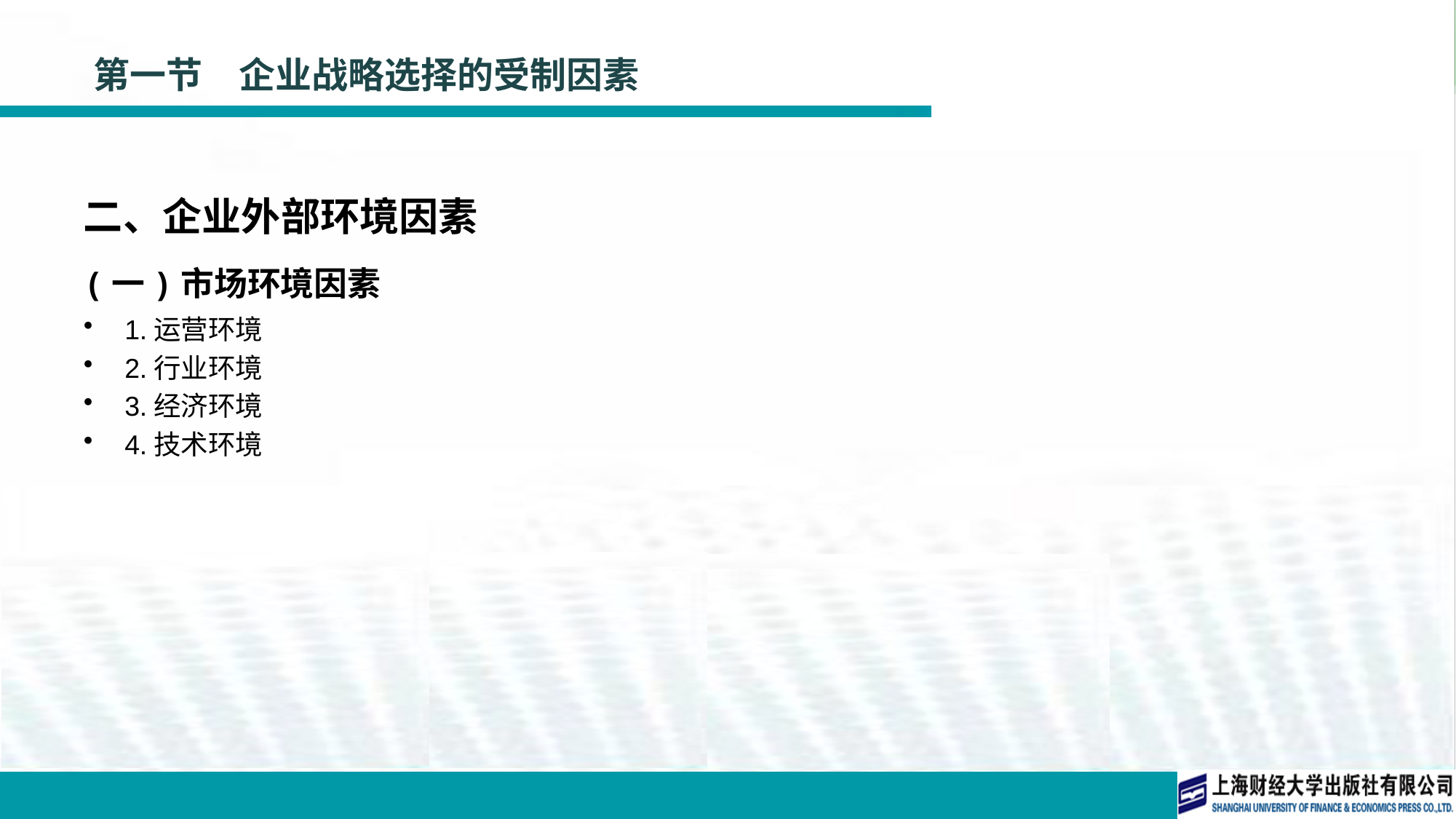

# 第一节　企业战略选择的受制因素
二、企业外部环境因素
(一)市场环境因素
1.运营环境
2.行业环境
3.经济环境
4.技术环境